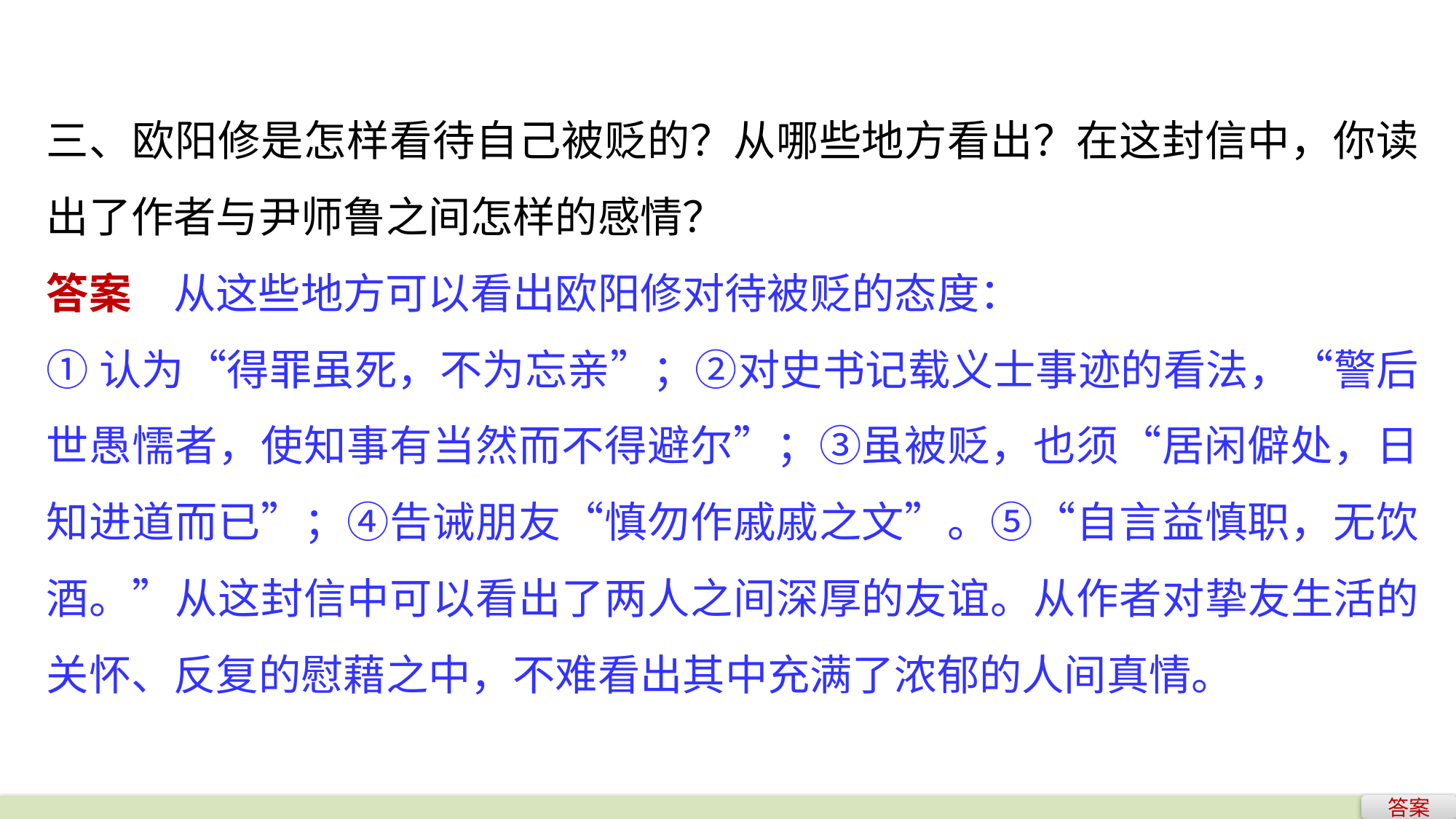

三、欧阳修是怎样看待自己被贬的？从哪些地方看出？在这封信中，你读出了作者与尹师鲁之间怎样的感情？
答案　从这些地方可以看出欧阳修对待被贬的态度：
①认为“得罪虽死，不为忘亲”；②对史书记载义士事迹的看法，“警后世愚懦者，使知事有当然而不得避尔”；③虽被贬，也须“居闲僻处，日知进道而已”；④告诫朋友“慎勿作戚戚之文”。⑤“自言益慎职，无饮酒。”从这封信中可以看出了两人之间深厚的友谊。从作者对挚友生活的关怀、反复的慰藉之中，不难看出其中充满了浓郁的人间真情。
答案